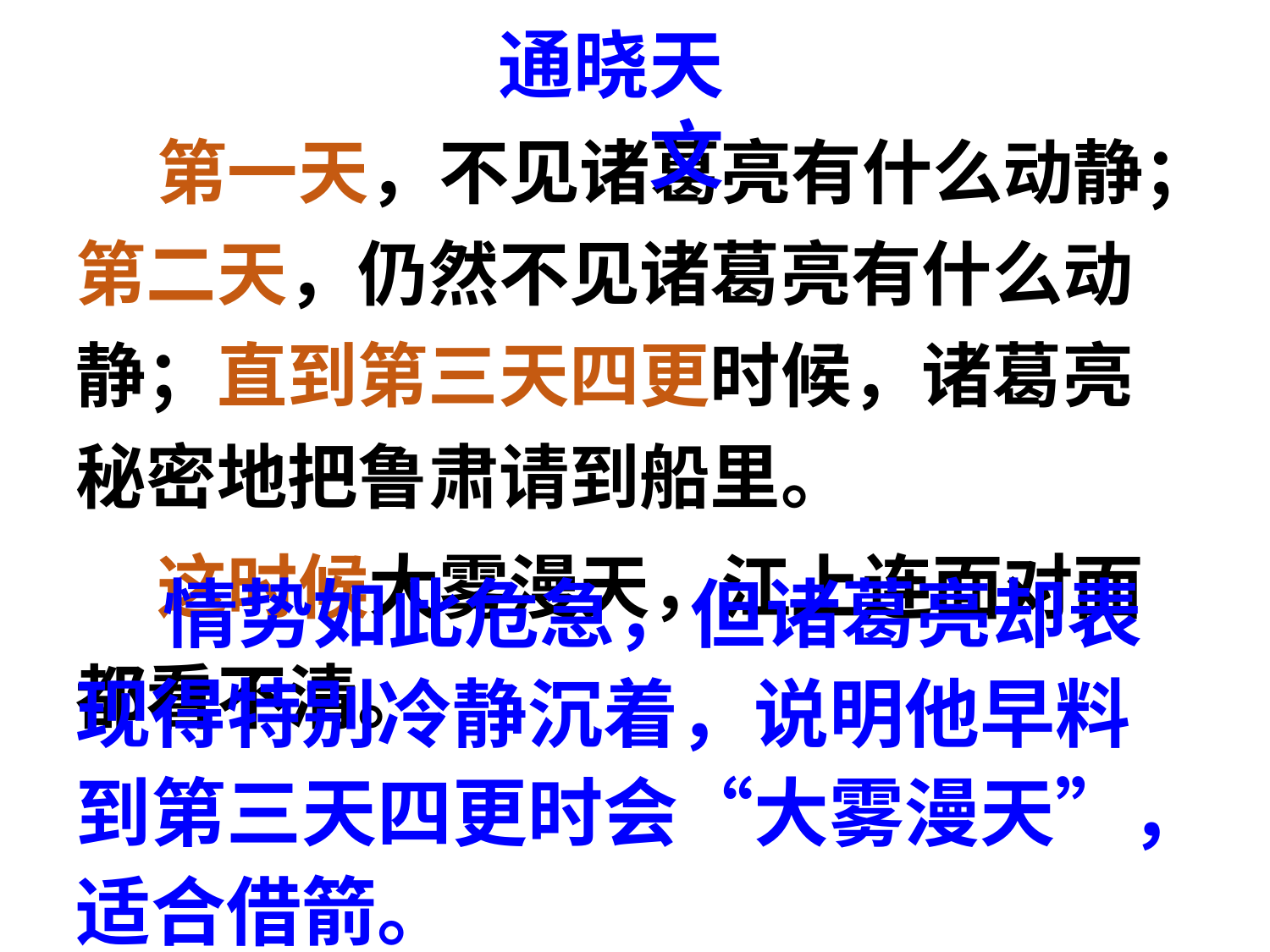

通晓天文
    第一天，不见诸葛亮有什么动静；第二天，仍然不见诸葛亮有什么动静；直到第三天四更时候，诸葛亮秘密地把鲁肃请到船里。
    这时候大雾漫天，江上连面对面都看不清。
    情势如此危急，但诸葛亮却表现得特别冷静沉着，说明他早料到第三天四更时会“大雾漫天”，适合借箭。